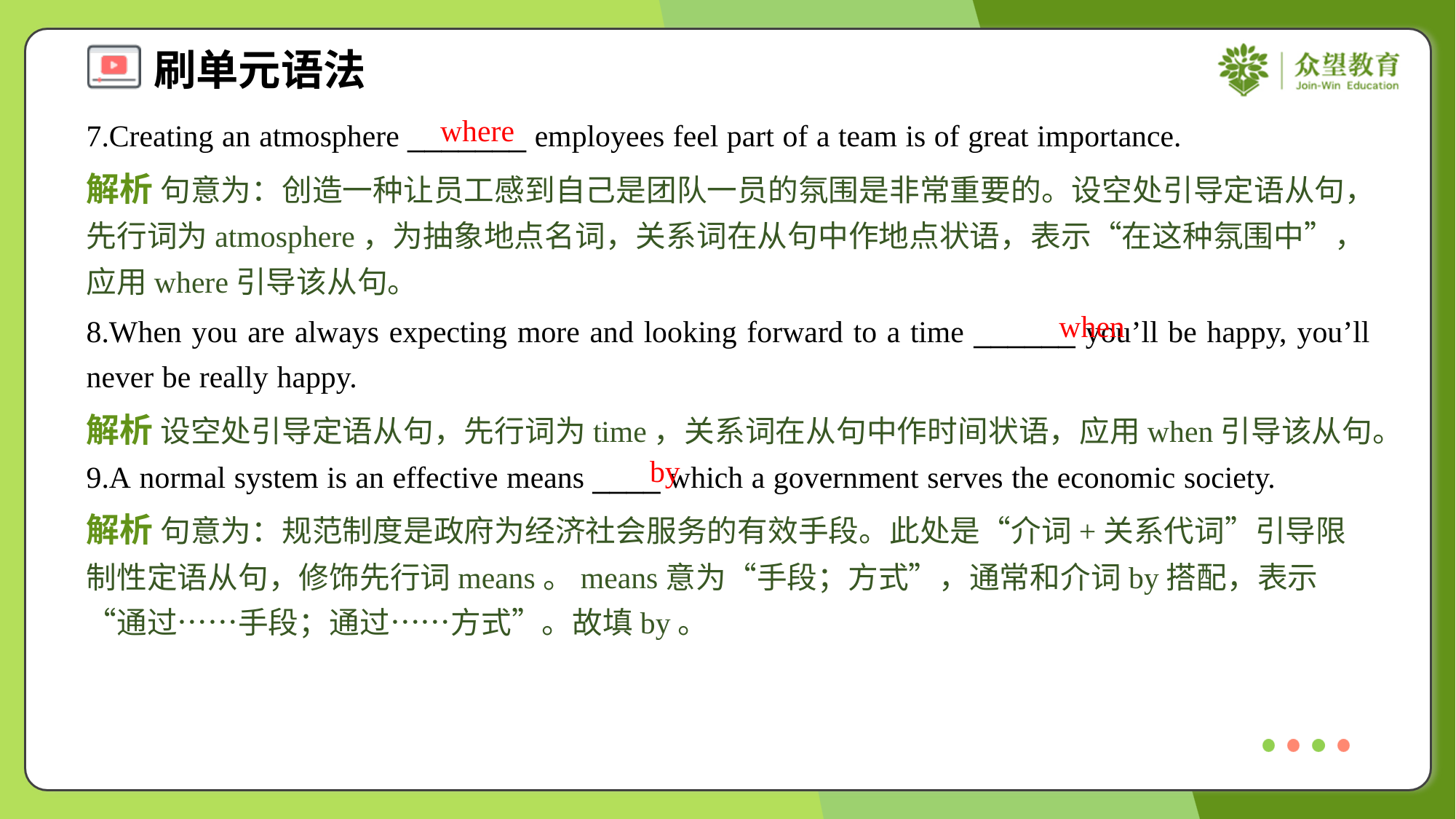

where
7.Creating an atmosphere _______ employees feel part of a team is of great importance.
解析 句意为：创造一种让员工感到自己是团队一员的氛围是非常重要的。设空处引导定语从句，先行词为atmosphere，为抽象地点名词，关系词在从句中作地点状语，表示“在这种氛围中”，应用where引导该从句。
when
8.When you are always expecting more and looking forward to a time ______ you’ll be happy, you’ll never be really happy.
解析 设空处引导定语从句，先行词为time，关系词在从句中作时间状语，应用when引导该从句。
by
9.A normal system is an effective means ____ which a government serves the economic society.
解析 句意为：规范制度是政府为经济社会服务的有效手段。此处是“介词+关系代词”引导限制性定语从句，修饰先行词means。means意为“手段；方式”，通常和介词by搭配，表示“通过……手段；通过……方式”。故填by。